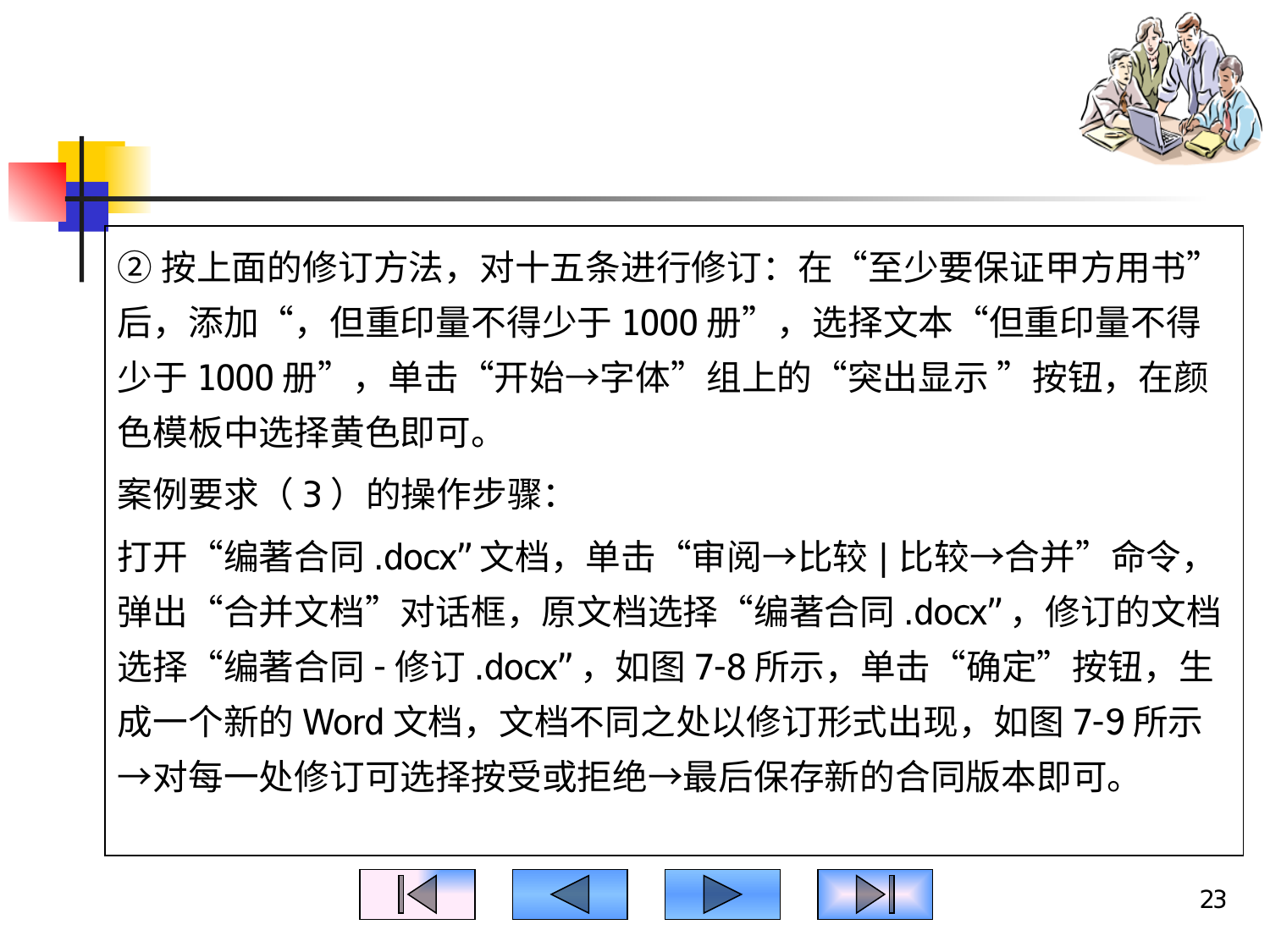

#
②按上面的修订方法，对十五条进行修订：在“至少要保证甲方用书”后，添加“，但重印量不得少于1000册”，选择文本“但重印量不得少于1000册”，单击“开始→字体”组上的“突出显示 ”按钮，在颜色模板中选择黄色即可。
案例要求（3）的操作步骤：
打开“编著合同.docx”文档，单击“审阅→比较|比较→合并”命令，弹出“合并文档”对话框，原文档选择“编著合同.docx”，修订的文档选择“编著合同-修订.docx”，如图7-8所示，单击“确定”按钮，生成一个新的Word文档，文档不同之处以修订形式出现，如图7-9所示→对每一处修订可选择按受或拒绝→最后保存新的合同版本即可。

23